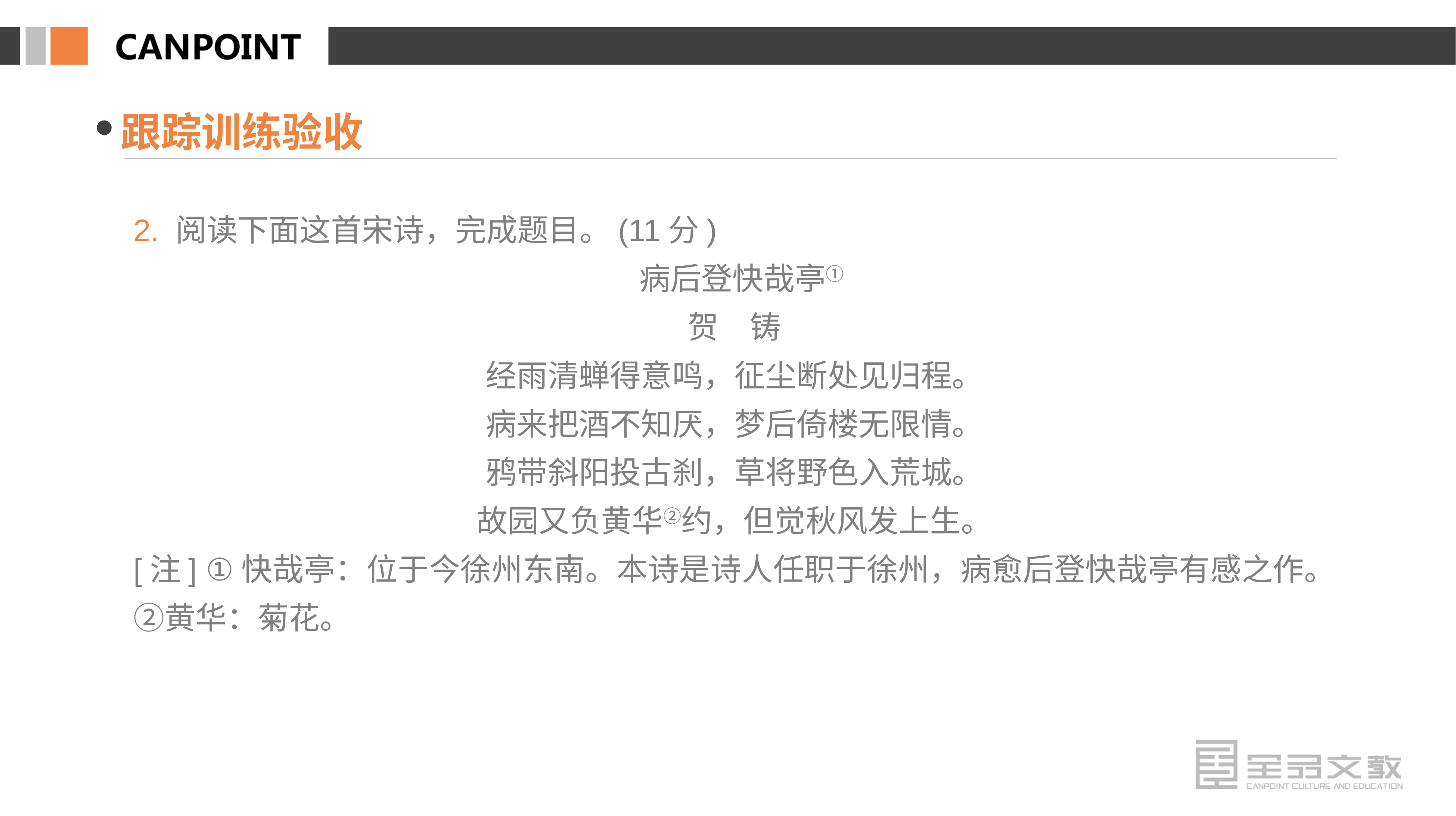

跟踪训练验收

2. 阅读下面这首宋诗，完成题目。(11分)
 病后登快哉亭①
贺　铸
经雨清蝉得意鸣，征尘断处见归程。
病来把酒不知厌，梦后倚楼无限情。
鸦带斜阳投古刹，草将野色入荒城。
故园又负黄华②约，但觉秋风发上生。
[注] ①快哉亭：位于今徐州东南。本诗是诗人任职于徐州，病愈后登快哉亭有感之作。②黄华：菊花。